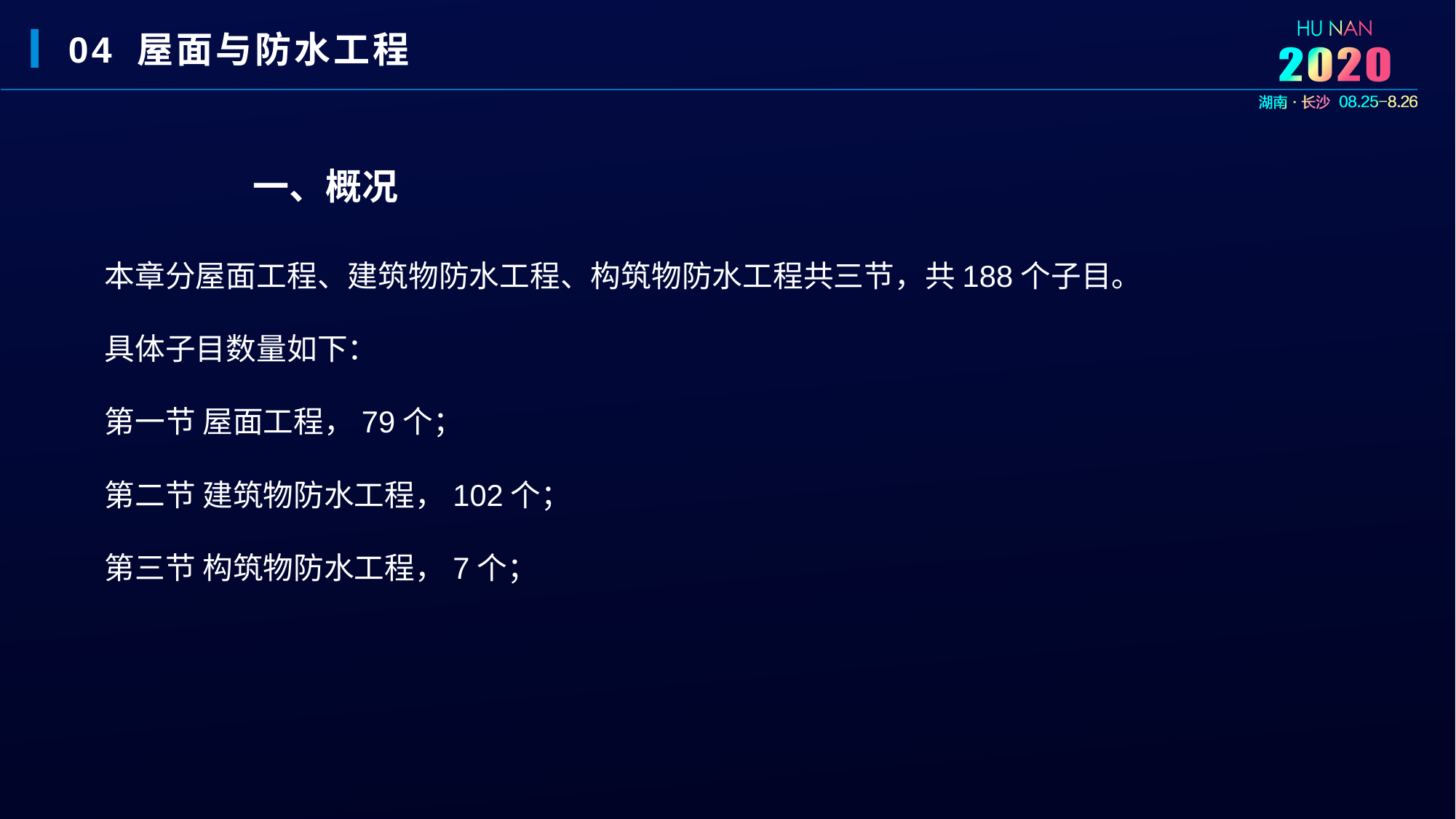

04 屋面与防水工程
一、概况
本章分屋面工程、建筑物防水工程、构筑物防水工程共三节，共188个子目。具体子目数量如下：
第一节 屋面工程，79个；
第二节 建筑物防水工程，102个；
第三节 构筑物防水工程，7个；